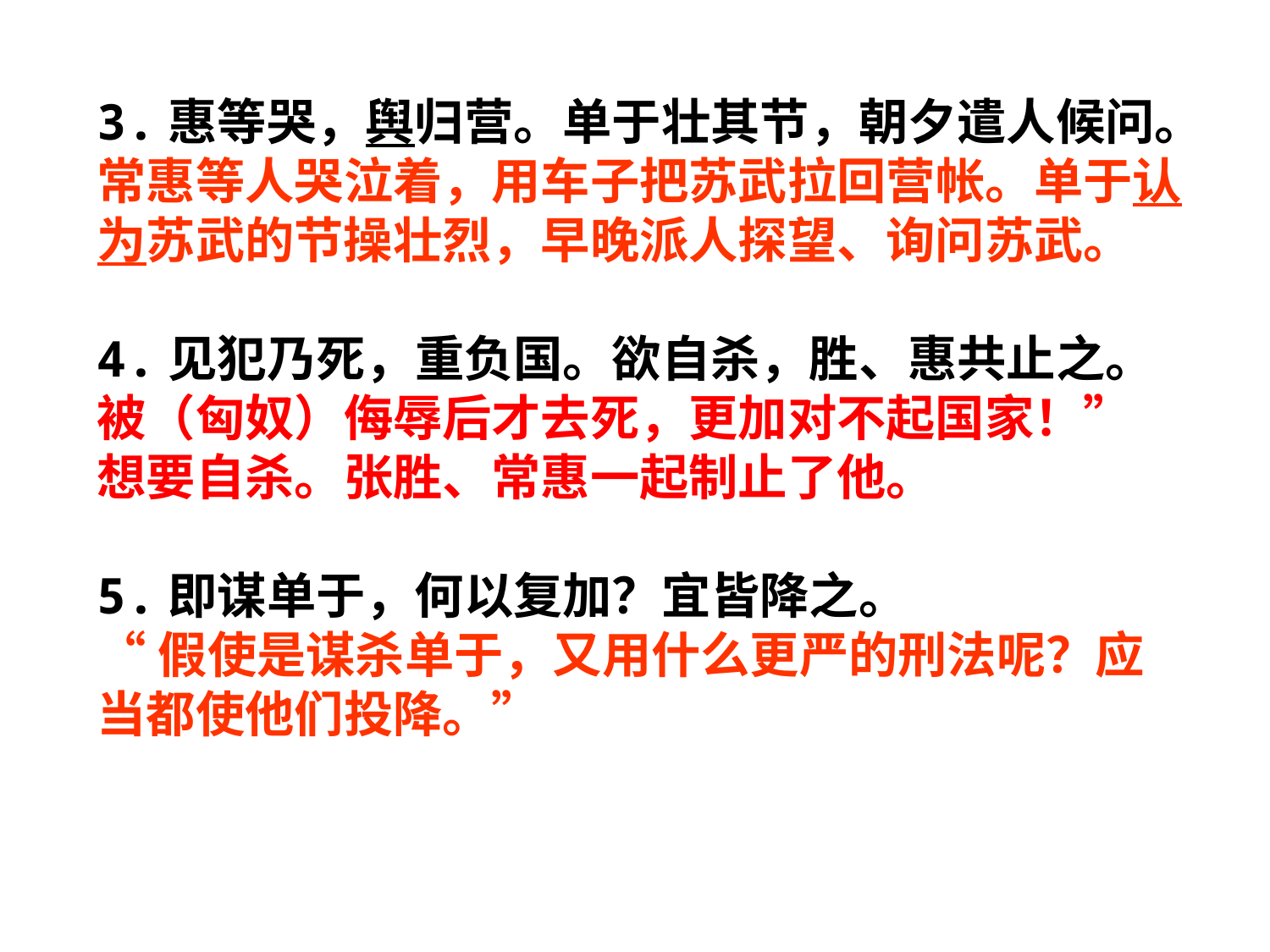

3.惠等哭，舆归营。单于壮其节，朝夕遣人候问。
常惠等人哭泣着，用车子把苏武拉回营帐。单于认为苏武的节操壮烈，早晚派人探望、询问苏武。

4.见犯乃死，重负国。欲自杀，胜、惠共止之。
被（匈奴）侮辱后才去死，更加对不起国家！” 想要自杀。张胜、常惠一起制止了他。

5.即谋单于，何以复加？宜皆降之。
“假使是谋杀单于，又用什么更严的刑法呢？应当都使他们投降。”